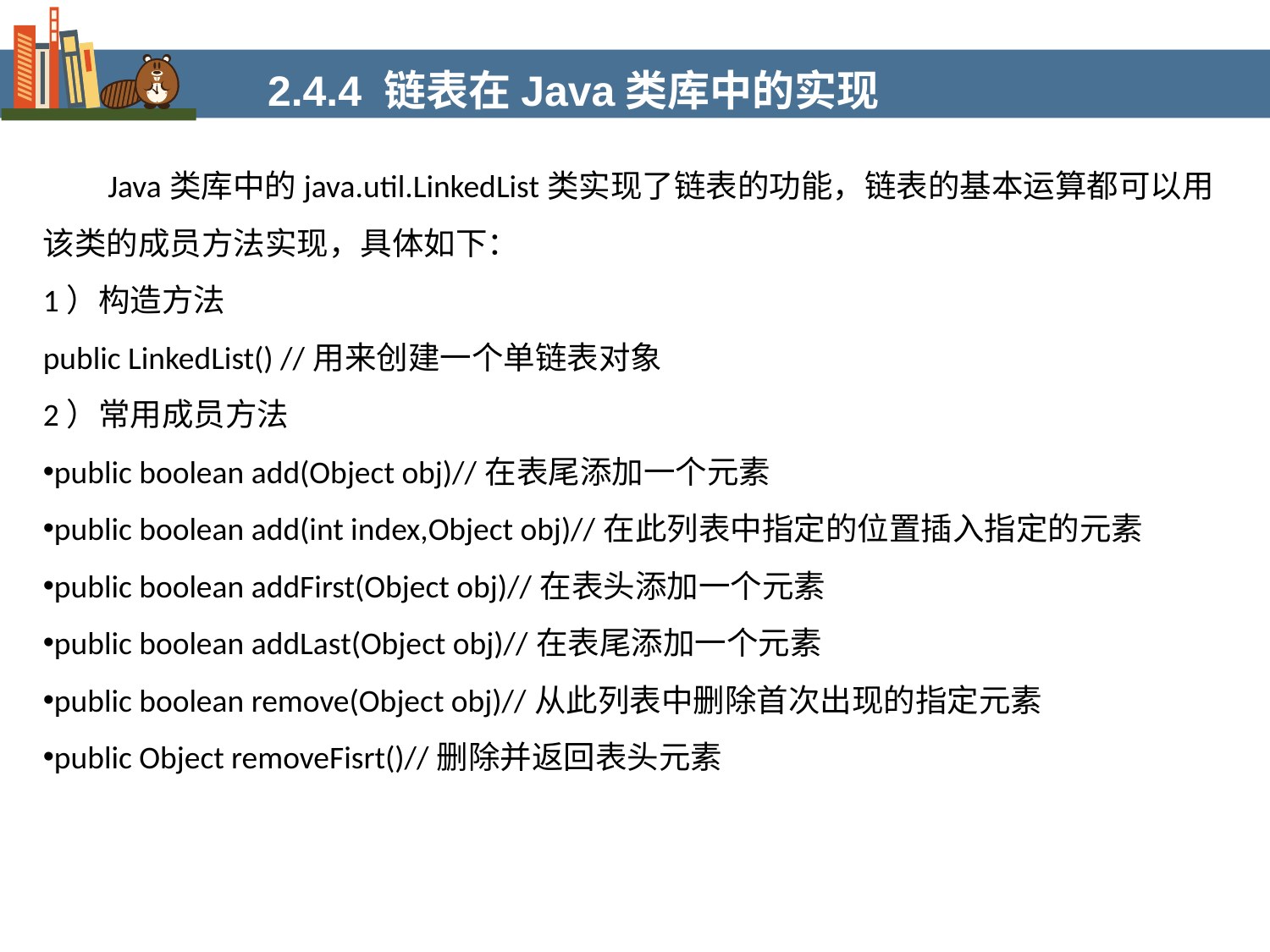

2.4.4 链表在Java类库中的实现
         Java类库中的java.util.LinkedList类实现了链表的功能，链表的基本运算都可以用该类的成员方法实现，具体如下：
1）构造方法
public LinkedList() //用来创建一个单链表对象
2）常用成员方法
public boolean add(Object obj)//在表尾添加一个元素
public boolean add(int index,Object obj)//在此列表中指定的位置插入指定的元素
public boolean addFirst(Object obj)//在表头添加一个元素
public boolean addLast(Object obj)//在表尾添加一个元素
public boolean remove(Object obj)//从此列表中删除首次出现的指定元素
public Object removeFisrt()//删除并返回表头元素